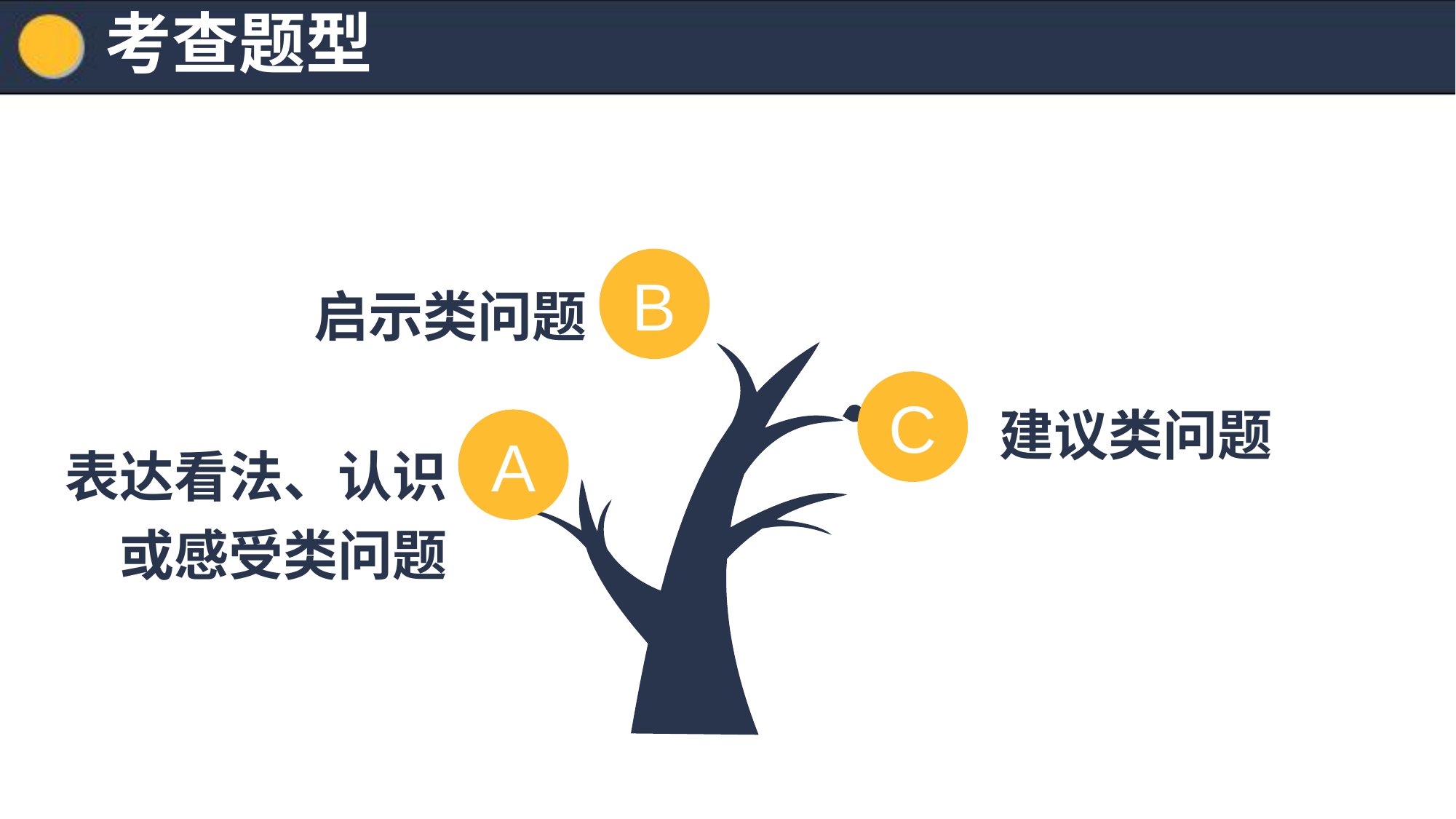

考查题型

B
启示类问题

C
建议类问题

A
表达看法、认识或感受类问题